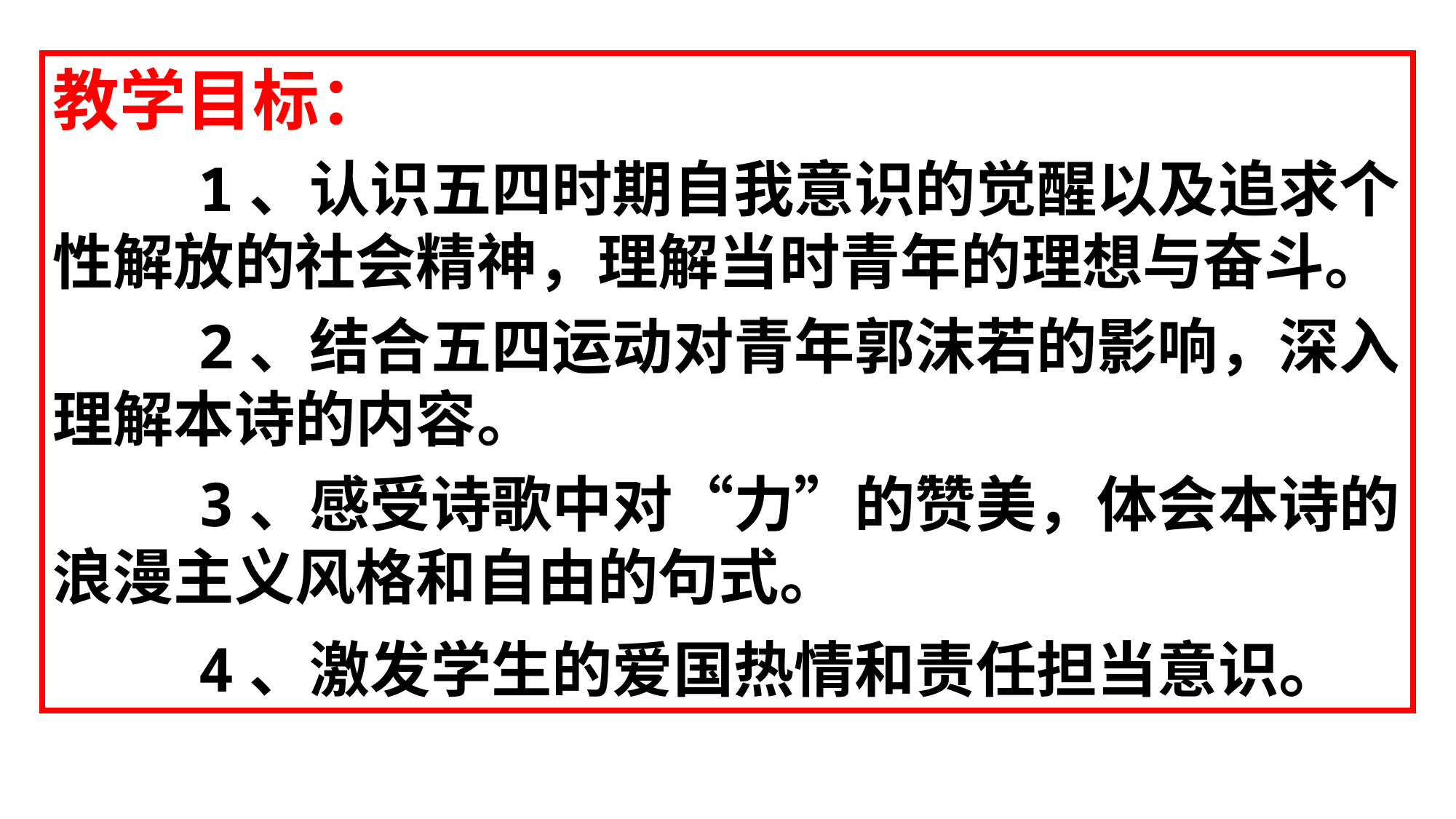

教学目标：
    1、认识五四时期自我意识的觉醒以及追求个性解放的社会精神，理解当时青年的理想与奋斗。
    2、结合五四运动对青年郭沫若的影响，深入理解本诗的内容。
    3、感受诗歌中对“力”的赞美，体会本诗的浪漫主义风格和自由的句式。
    4、激发学生的爱国热情和责任担当意识。